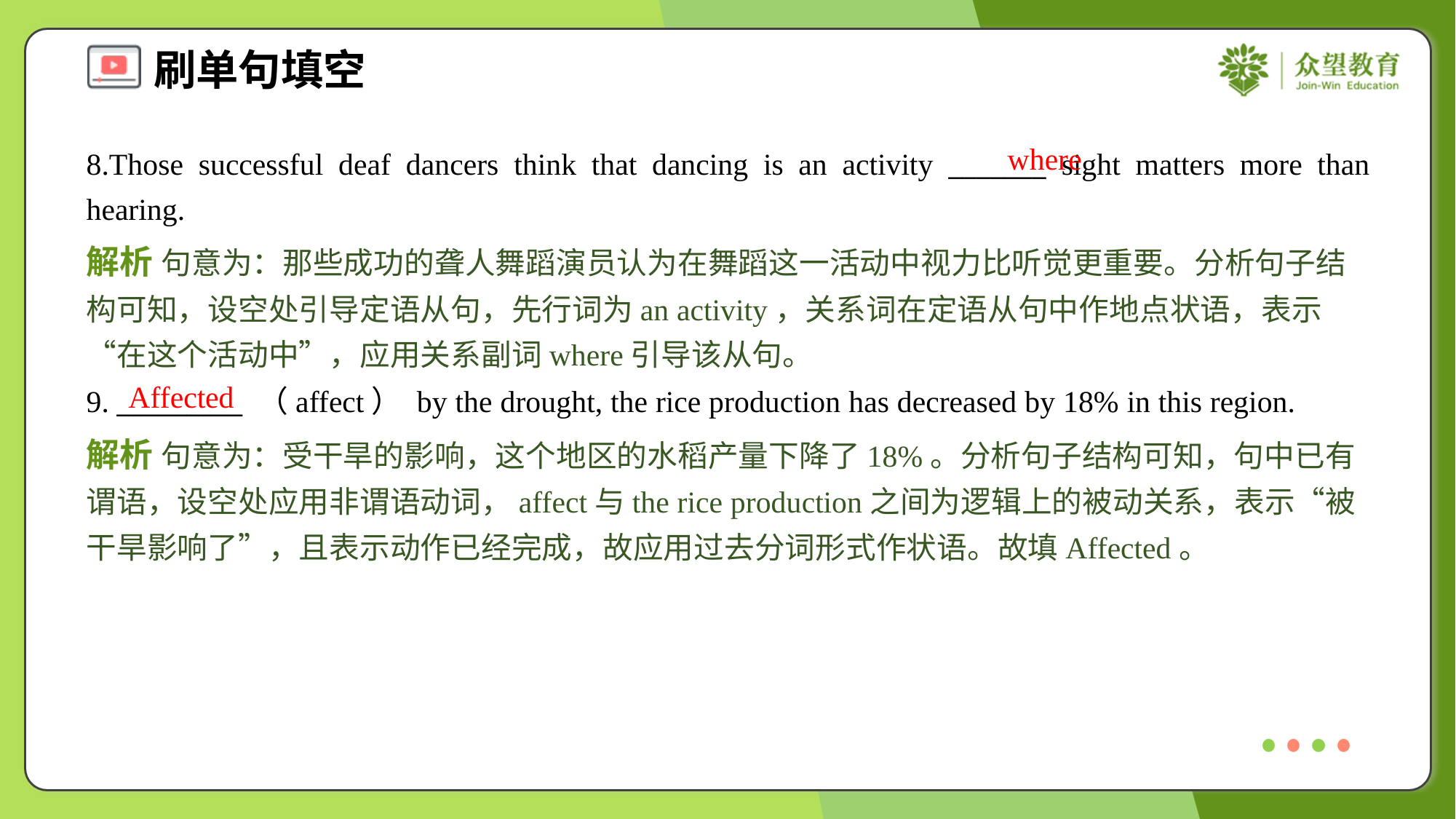

where
8.Those successful deaf dancers think that dancing is an activity _______ sight matters more than hearing.
解析 句意为：那些成功的聋人舞蹈演员认为在舞蹈这一活动中视力比听觉更重要。分析句子结构可知，设空处引导定语从句，先行词为an activity，关系词在定语从句中作地点状语，表示“在这个活动中”，应用关系副词where引导该从句。
Affected
9. _________ （affect） by the drought, the rice production has decreased by 18% in this region.
解析 句意为：受干旱的影响，这个地区的水稻产量下降了18%。分析句子结构可知，句中已有谓语，设空处应用非谓语动词，affect与the rice production之间为逻辑上的被动关系，表示“被干旱影响了”，且表示动作已经完成，故应用过去分词形式作状语。故填Affected。